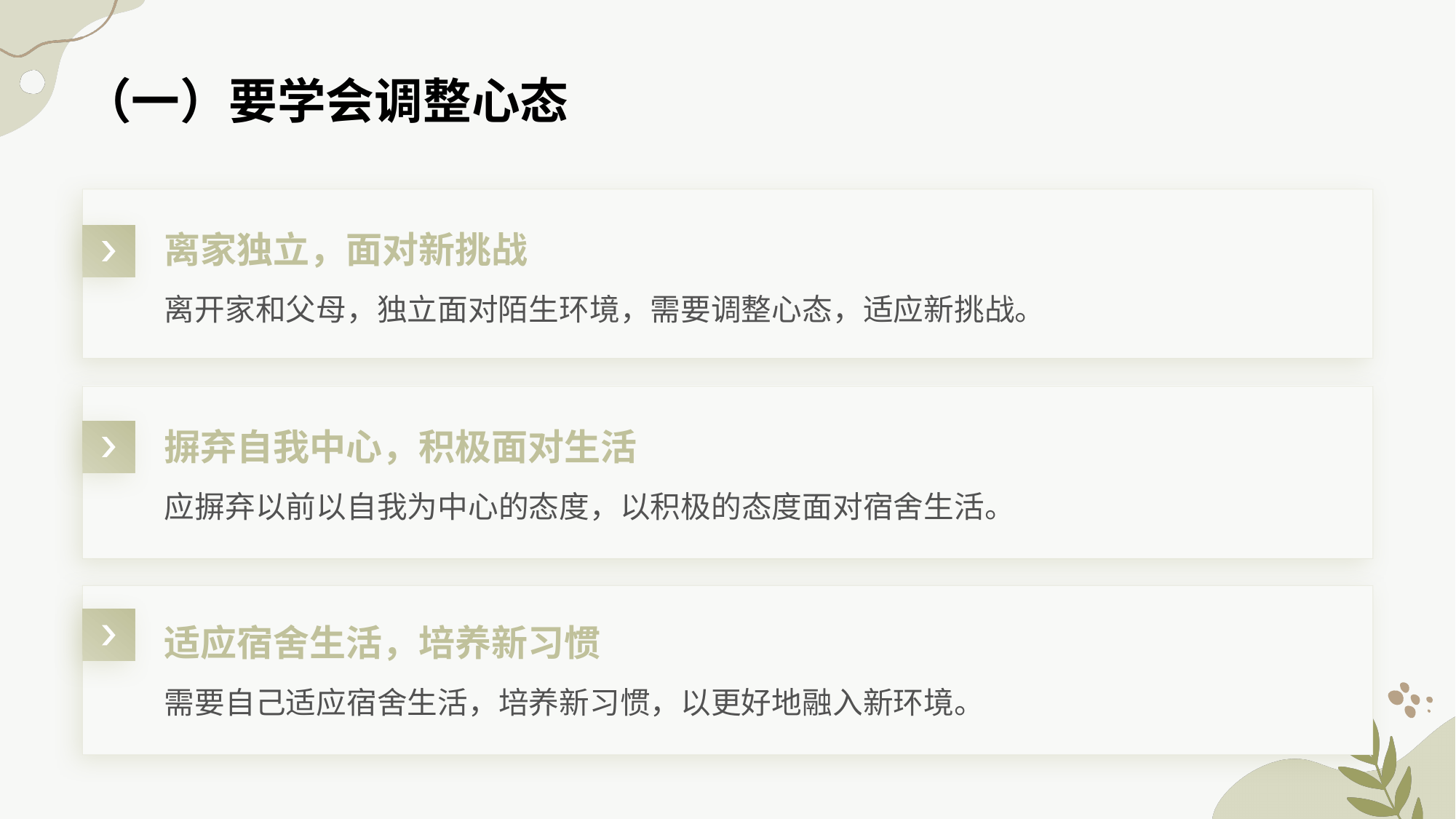

# （一）要学会调整心态

离家独立，面对新挑战

离开家和父母，独立面对陌生环境，需要调整心态，适应新挑战。

摒弃自我中心，积极面对生活

应摒弃以前以自我为中心的态度，以积极的态度面对宿舍生活。

适应宿舍生活，培养新习惯

需要自己适应宿舍生活，培养新习惯，以更好地融入新环境。